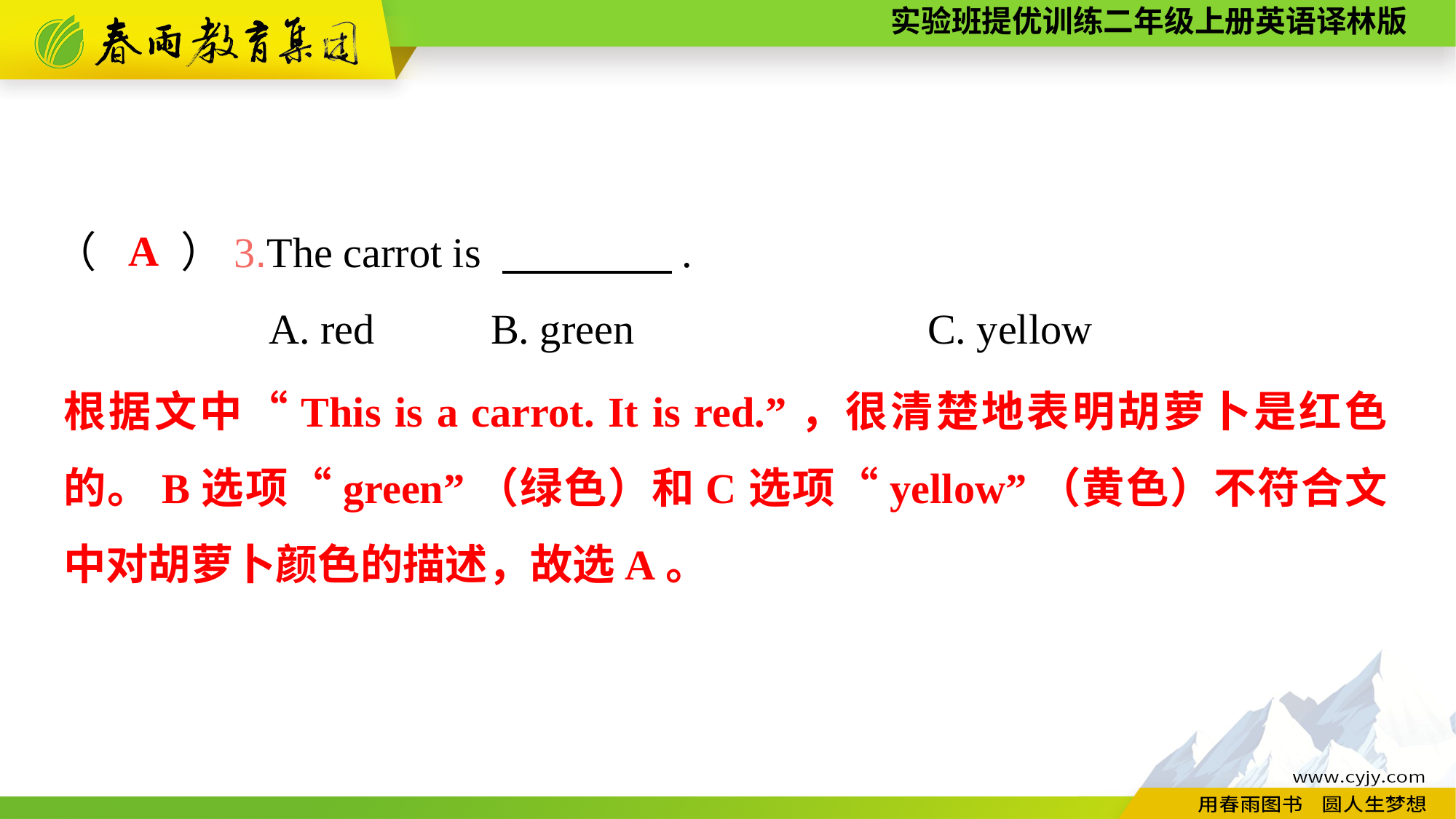

（　　）3.The carrot is 　　　　.
A. red		B. green			C. yellow
A
根据文中“This is a carrot. It is red.”，很清楚地表明胡萝卜是红色的。B选项“green”（绿色）和C选项“yellow”（黄色）不符合文中对胡萝卜颜色的描述，故选A。